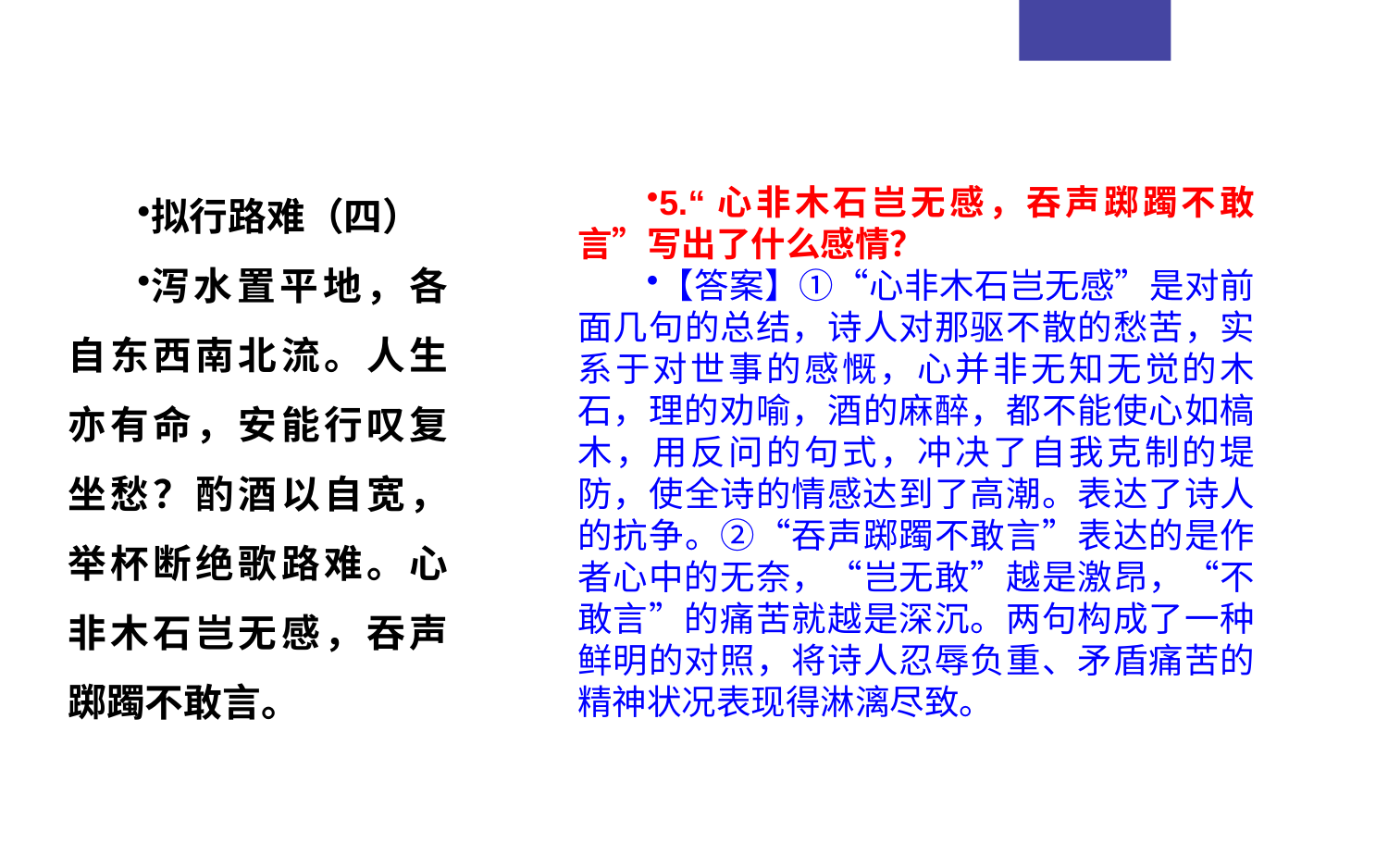

拟行路难（四）
泻水置平地，各自东西南北流。人生亦有命，安能行叹复坐愁？酌酒以自宽，举杯断绝歌路难。心非木石岂无感，吞声踯躅不敢言。

5.“心非木石岂无感，吞声踯躅不敢言”写出了什么感情？
【答案】①“心非木石岂无感”是对前面几句的总结，诗人对那驱不散的愁苦，实系于对世事的感慨，心并非无知无觉的木石，理的劝喻，酒的麻醉，都不能使心如槁木，用反问的句式，冲决了自我克制的堤防，使全诗的情感达到了高潮。表达了诗人的抗争。②“吞声踯躅不敢言”表达的是作者心中的无奈，“岂无敢”越是激昂，“不敢言”的痛苦就越是深沉。两句构成了一种鲜明的对照，将诗人忍辱负重、矛盾痛苦的精神状况表现得淋漓尽致。